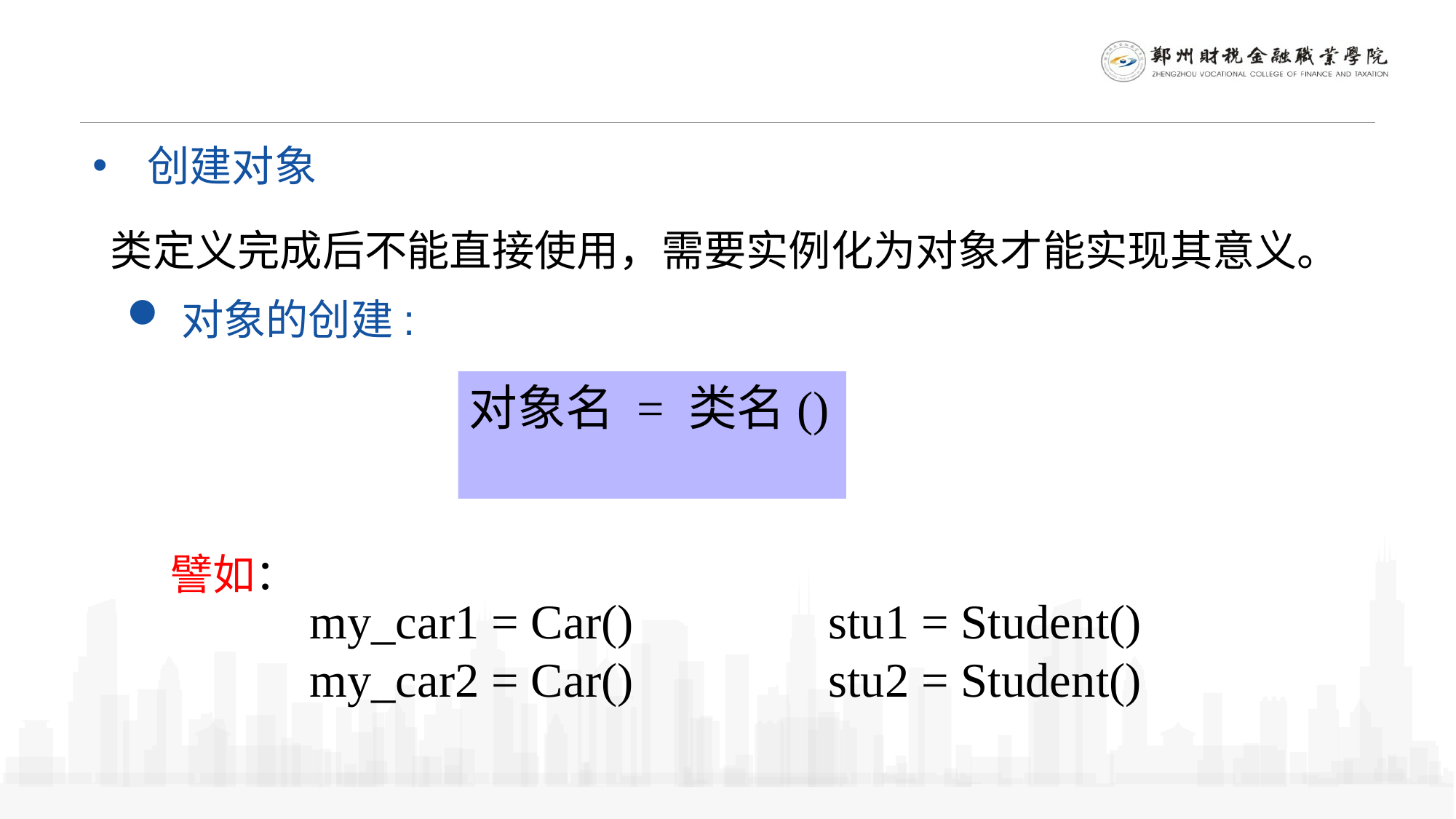

创建对象
类定义完成后不能直接使用，需要实例化为对象才能实现其意义。
对象的创建:
对象名 = 类名()
譬如：
stu1 = Student()
stu2 = Student()
my_car1 = Car()
my_car2 = Car()